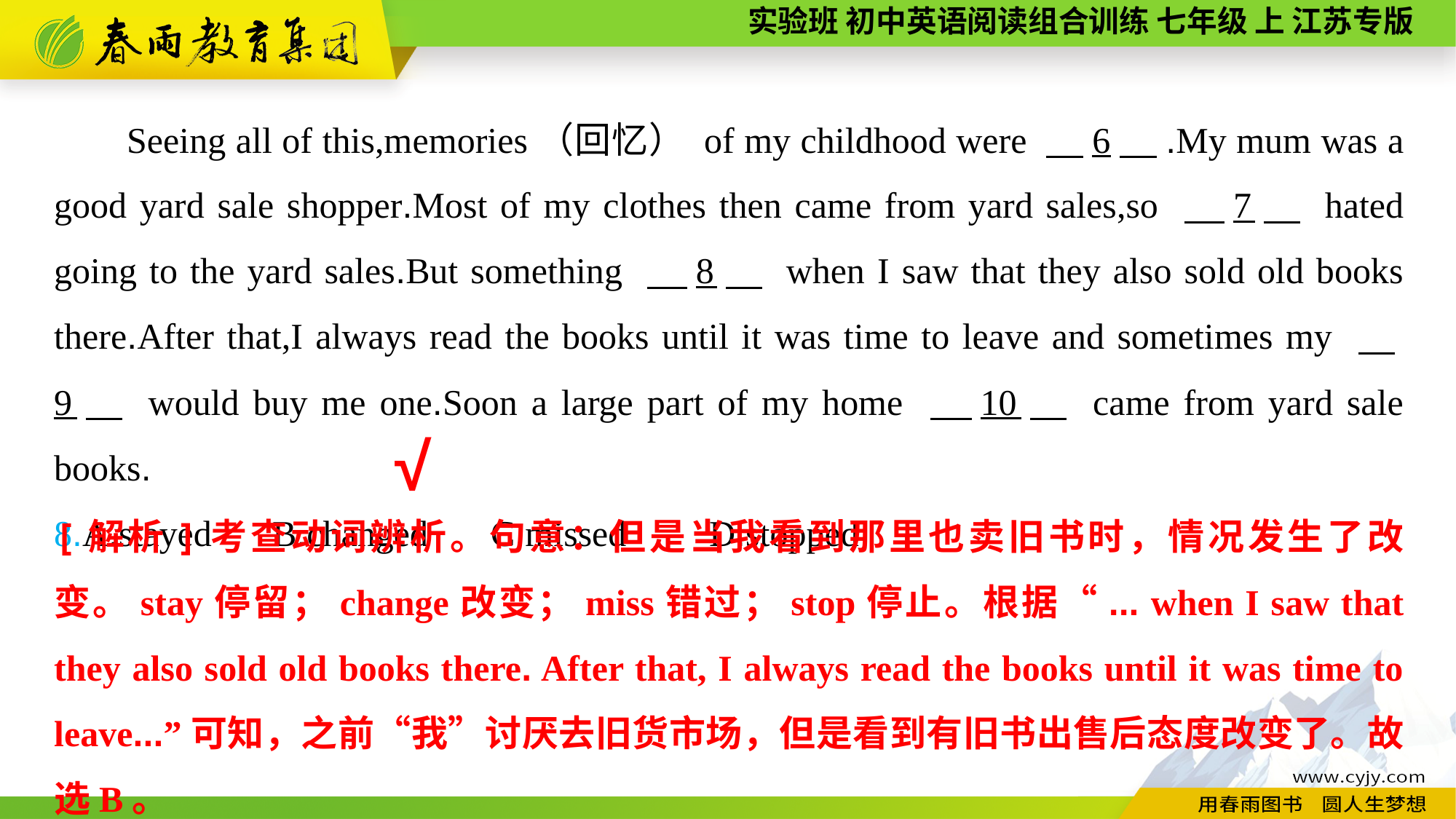

Seeing all of this,memories（回忆） of my childhood were 　6　.My mum was a good yard sale shopper.Most of my clothes then came from yard sales,so 　7　 hated going to the yard sales.But something 　8　 when I saw that they also sold old books there.After that,I always read the books until it was time to leave and sometimes my 　9　 would buy me one.Soon a large part of my home 　10　 came from yard sale books.
8.A.stayed	B.changed	C.missed	D.stopped
√
[解析]考查动词辨析。句意：但是当我看到那里也卖旧书时，情况发生了改变。stay停留；change改变；miss错过；stop停止。根据“... when I saw that they also sold old books there. After that, I always read the books until it was time to leave...”可知，之前“我”讨厌去旧货市场，但是看到有旧书出售后态度改变了。故选B。